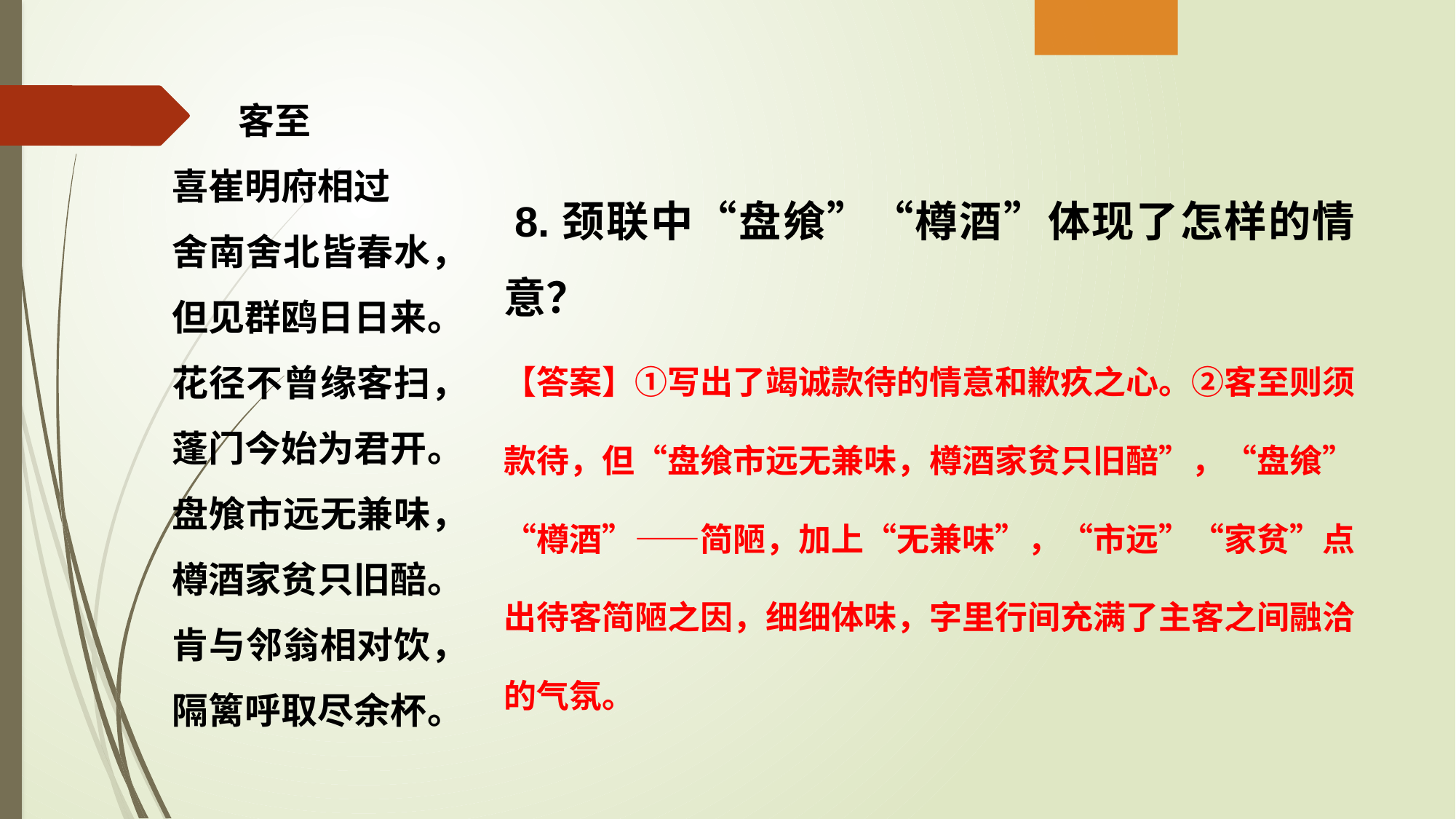

客至
喜崔明府相过
舍南舍北皆春水，但见群鸥日日来。
花径不曾缘客扫，蓬门今始为君开。
盘飧市远无兼味，樽酒家贫只旧醅。
肯与邻翁相对饮，隔篱呼取尽余杯。

 8.颈联中“盘飨”“樽酒”体现了怎样的情意？
【答案】①写出了竭诚款待的情意和歉疚之心。②客至则须款待，但“盘飨市远无兼味，樽酒家贫只旧醅”，“盘飨”“樽酒”——简陋，加上“无兼味”，“市远”“家贫”点出待客简陋之因，细细体味，字里行间充满了主客之间融洽的气氛。